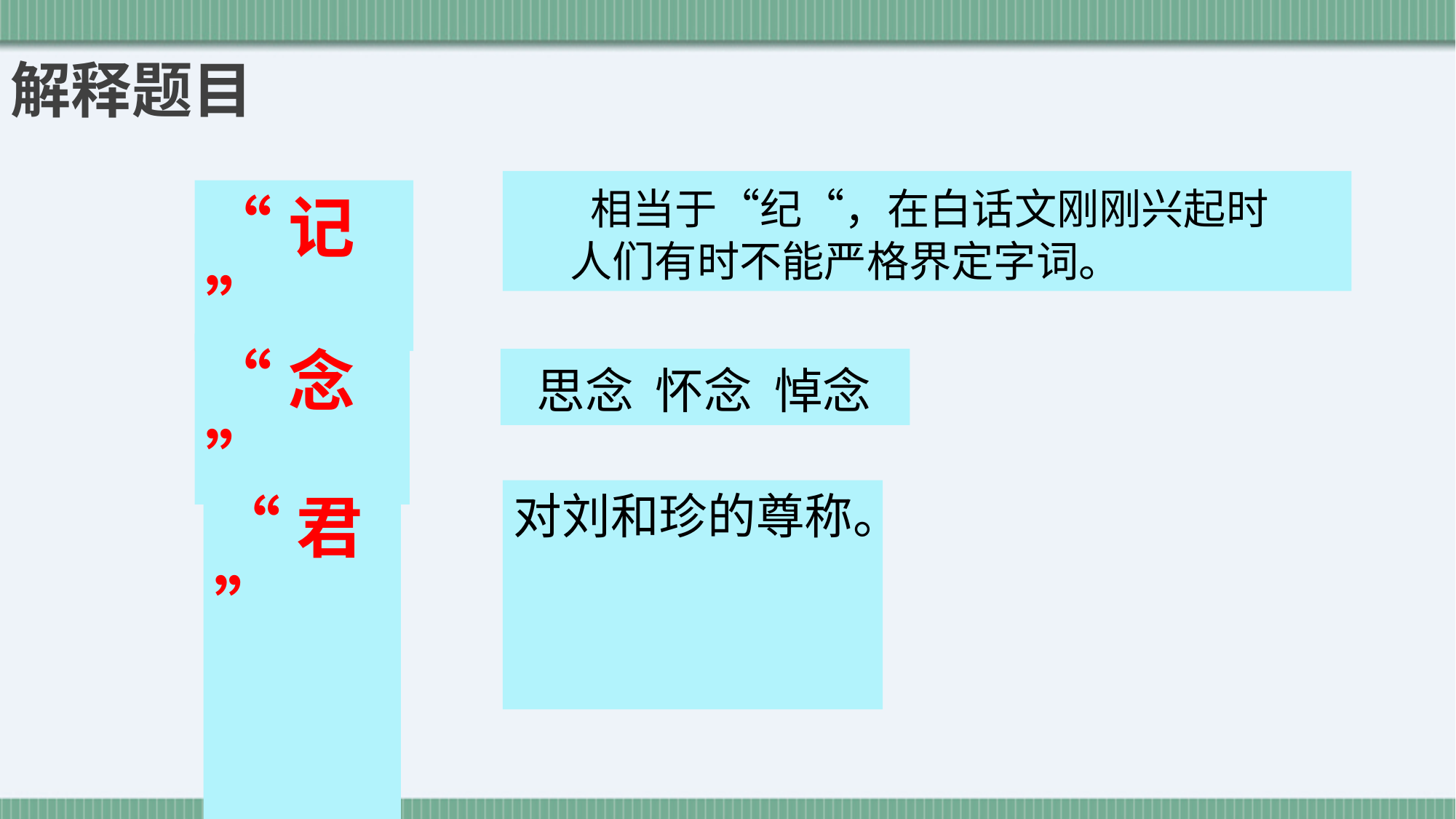

解释题目
      相当于“纪“，在白话文刚刚兴起时              人们有时不能严格界定字词。
“记”
“念”
 思念  怀念  悼念
“君”
对刘和珍的尊称。